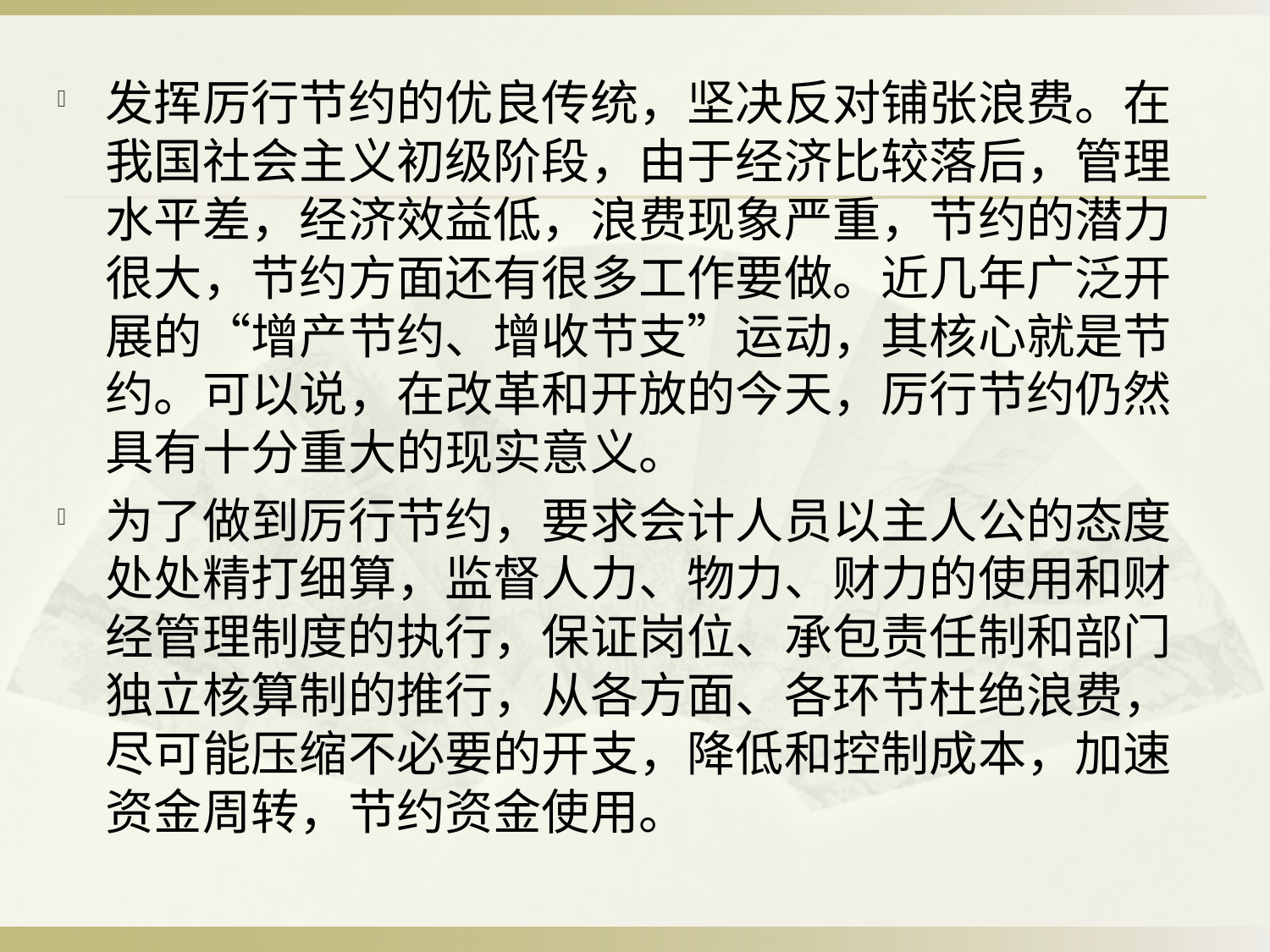

发挥厉行节约的优良传统，坚决反对铺张浪费。在我国社会主义初级阶段，由于经济比较落后，管理水平差，经济效益低，浪费现象严重，节约的潜力很大，节约方面还有很多工作要做。近几年广泛开展的“增产节约、增收节支”运动，其核心就是节约。可以说，在改革和开放的今天，厉行节约仍然具有十分重大的现实意义。
为了做到厉行节约，要求会计人员以主人公的态度处处精打细算，监督人力、物力、财力的使用和财经管理制度的执行，保证岗位、承包责任制和部门独立核算制的推行，从各方面、各环节杜绝浪费，尽可能压缩不必要的开支，降低和控制成本，加速资金周转，节约资金使用。